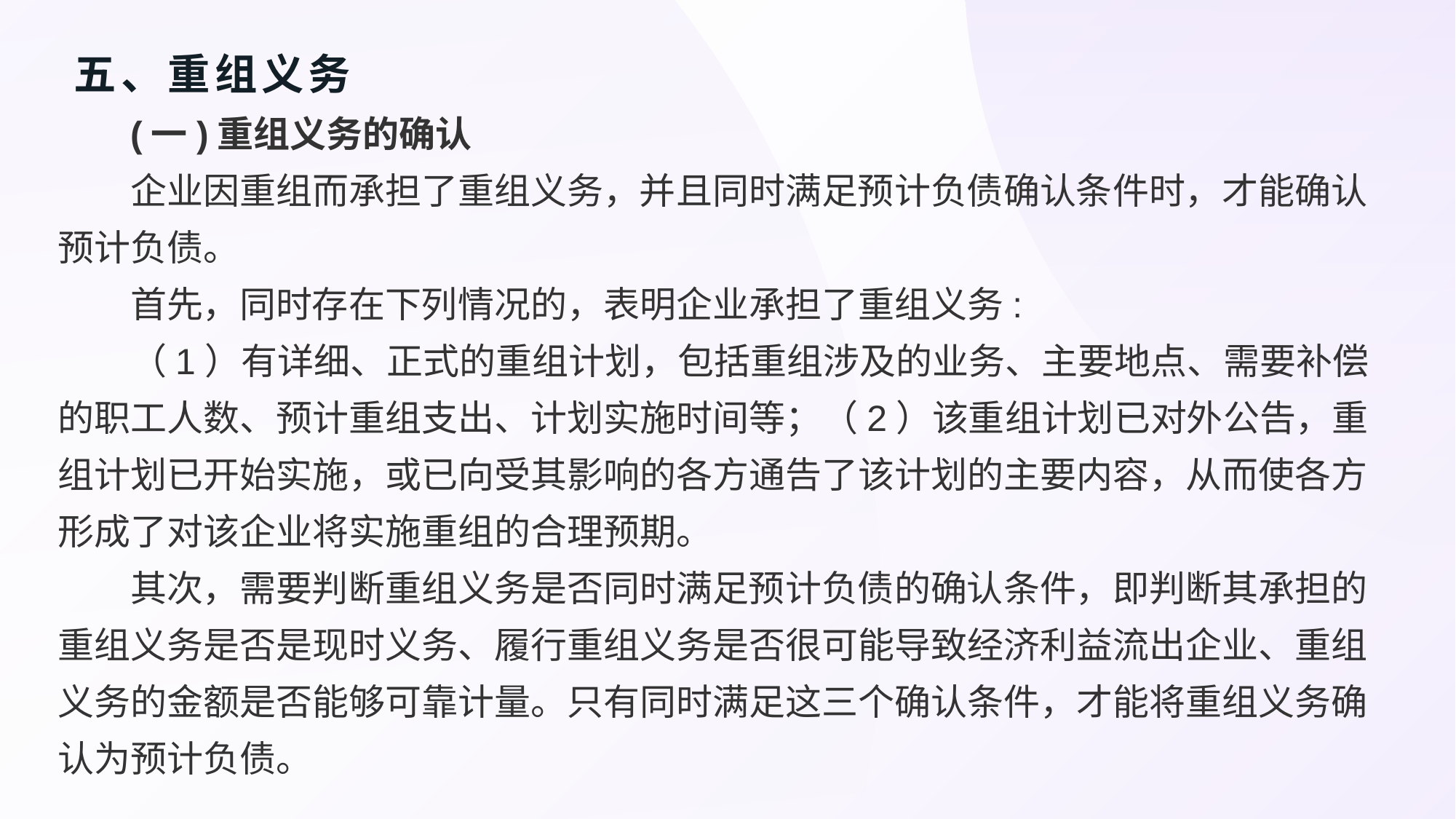

# 五、重组义务
(一)重组义务的确认
企业因重组而承担了重组义务，并且同时满足预计负债确认条件时，才能确认预计负债。
首先，同时存在下列情况的，表明企业承担了重组义务:
（1）有详细、正式的重组计划，包括重组涉及的业务、主要地点、需要补偿的职工人数、预计重组支出、计划实施时间等；（2）该重组计划已对外公告，重组计划已开始实施，或已向受其影响的各方通告了该计划的主要内容，从而使各方形成了对该企业将实施重组的合理预期。
其次，需要判断重组义务是否同时满足预计负债的确认条件，即判断其承担的重组义务是否是现时义务、履行重组义务是否很可能导致经济利益流出企业、重组义务的金额是否能够可靠计量。只有同时满足这三个确认条件，才能将重组义务确认为预计负债。